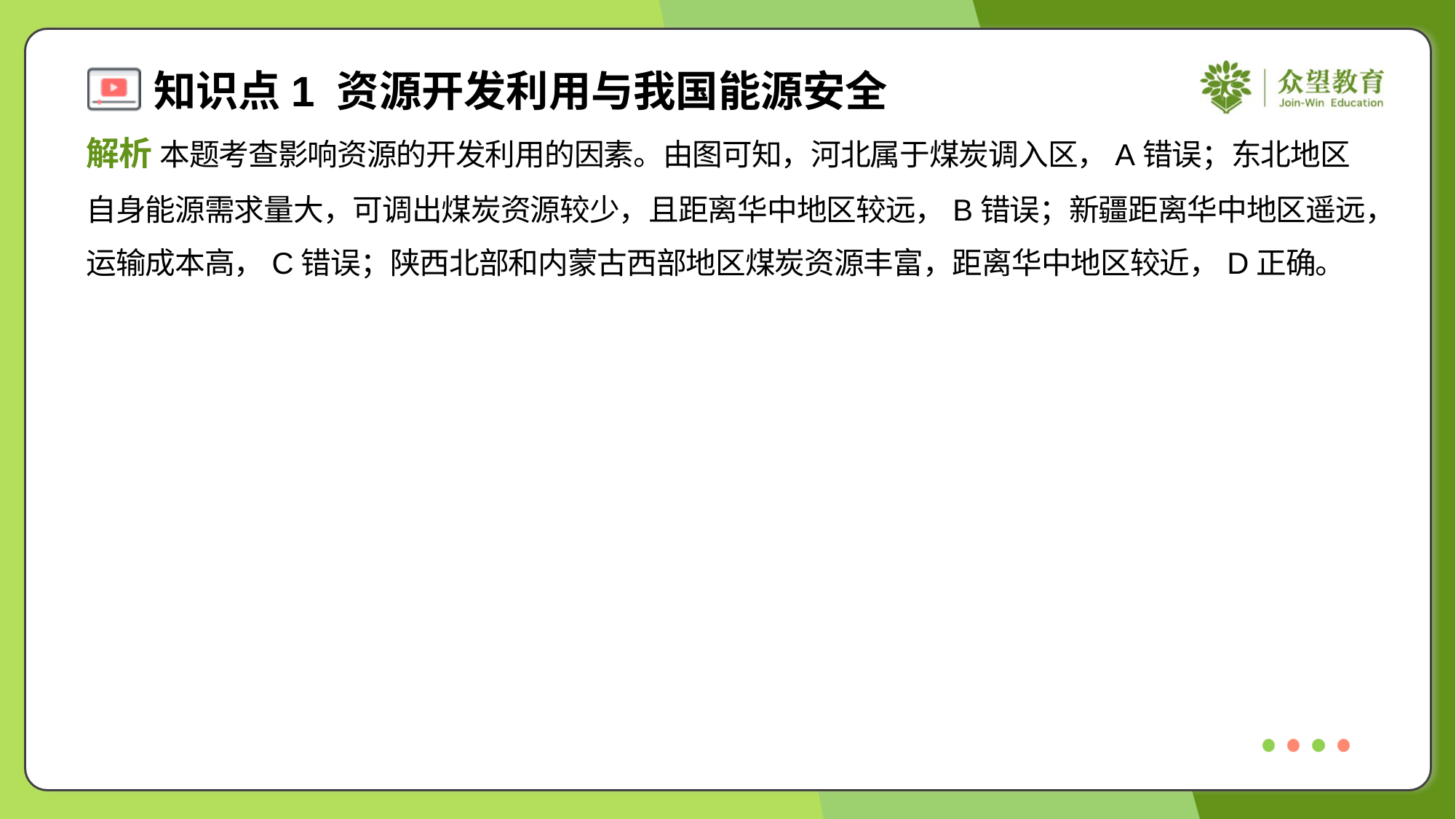

解析 本题考查影响资源的开发利用的因素。由图可知，河北属于煤炭调入区，A错误；东北地区
自身能源需求量大，可调出煤炭资源较少，且距离华中地区较远，B错误；新疆距离华中地区遥远，
运输成本高，C错误；陕西北部和内蒙古西部地区煤炭资源丰富，距离华中地区较近，D正确。